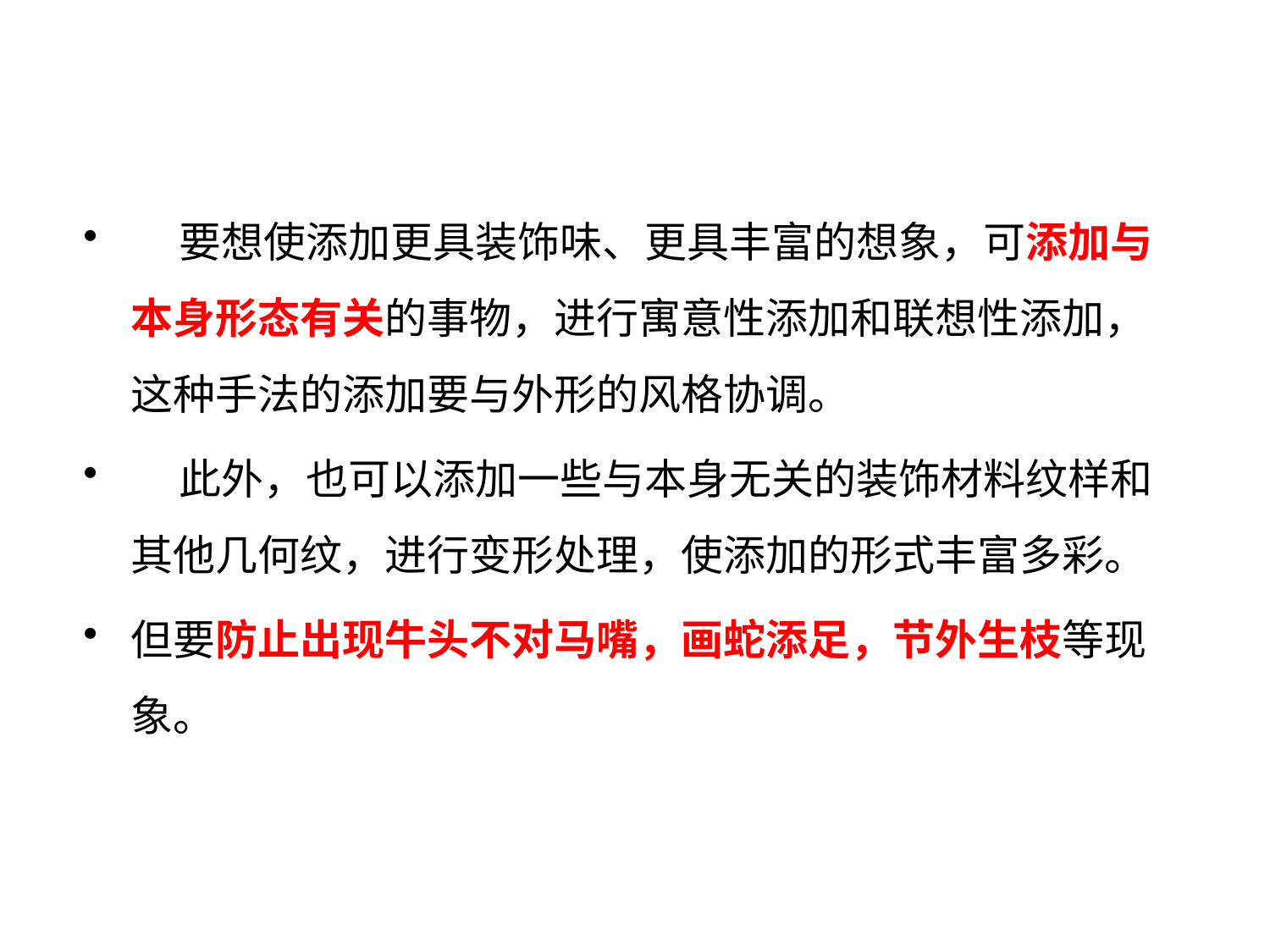

要想使添加更具装饰味、更具丰富的想象，可添加与本身形态有关的事物，进行寓意性添加和联想性添加，这种手法的添加要与外形的风格协调。
    此外，也可以添加一些与本身无关的装饰材料纹样和其他几何纹，进行变形处理，使添加的形式丰富多彩。
但要防止出现牛头不对马嘴，画蛇添足，节外生枝等现象。